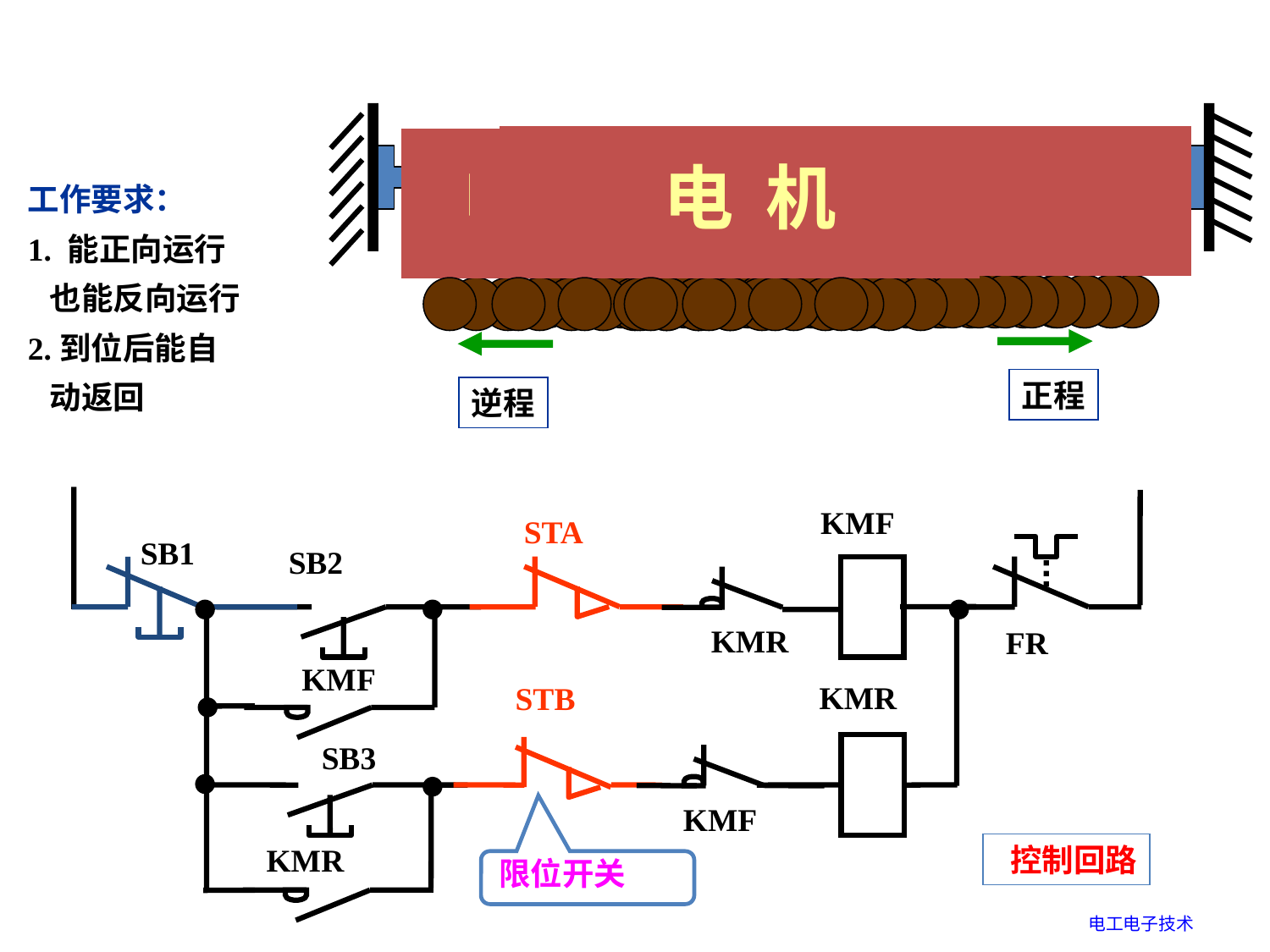

工作要求：
1. 能正向运行
  也能反向运行
2.到位后能自
  动返回

电  机

电  机

电  机

电  机

电  机

电  机

电  机

电  机

电  机

电  机

电  机

电  机

电  机

电  机

电  机

电  机

电  机

电  机

电  机

电  机

电  机

电  机

电  机

电  机

电  机

电  机

电  机

电  机

电  机

电  机

电  机

电  机

电  机

电  机

正程
逆程

KMF
STA

SB1
SB2

KMR

FR

KMF
KMR
STB

SB3

KMF
 控制回路
KMR
限位开关

电工电子技术